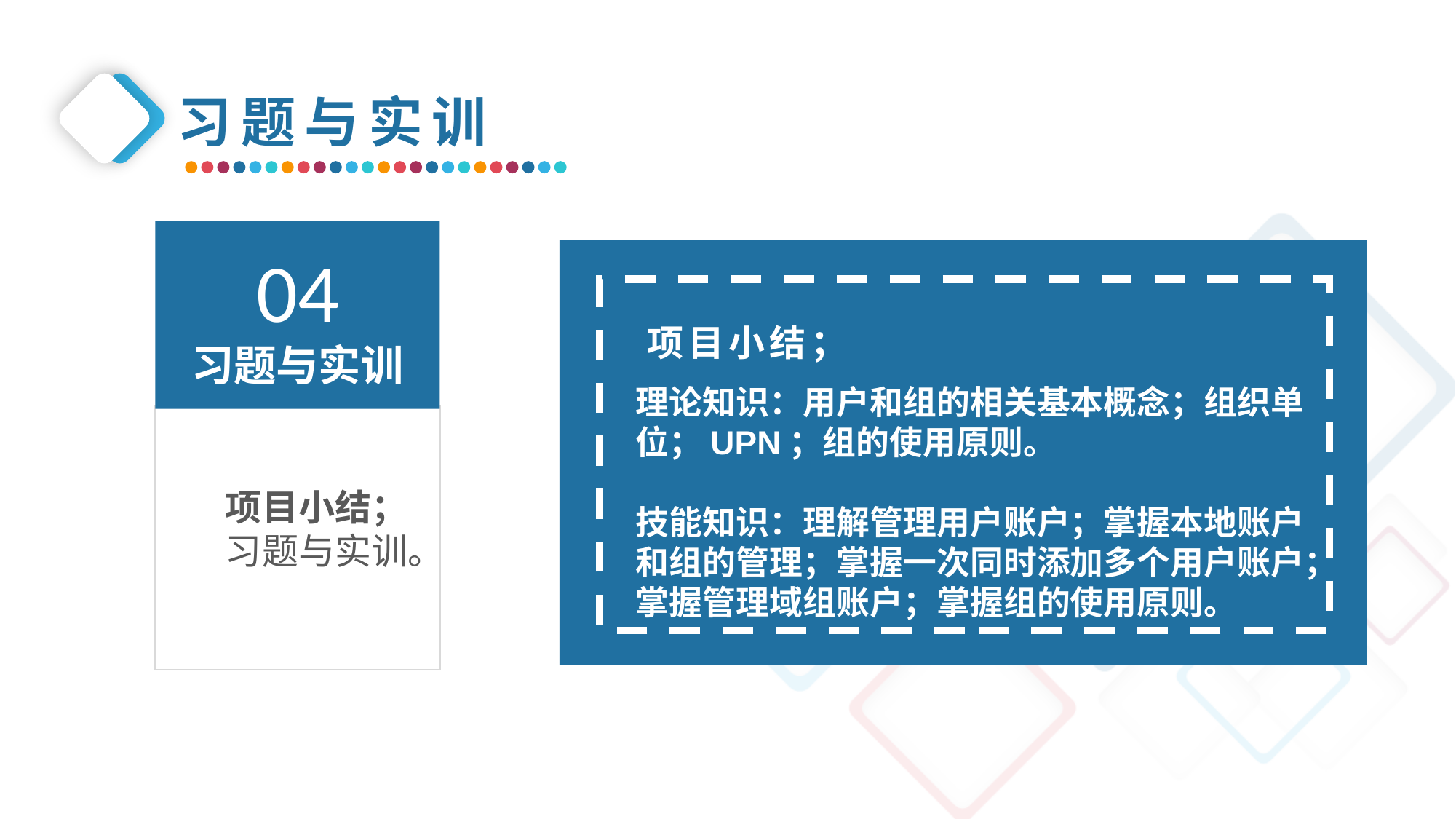

习题与实训

04
习题与实训

项目小结；
理论知识：用户和组的相关基本概念；组织单位；UPN；组的使用原则。

技能知识：理解管理用户账户；掌握本地账户和组的管理；掌握一次同时添加多个用户账户；
掌握管理域组账户；掌握组的使用原则。

项目小结；
习题与实训。